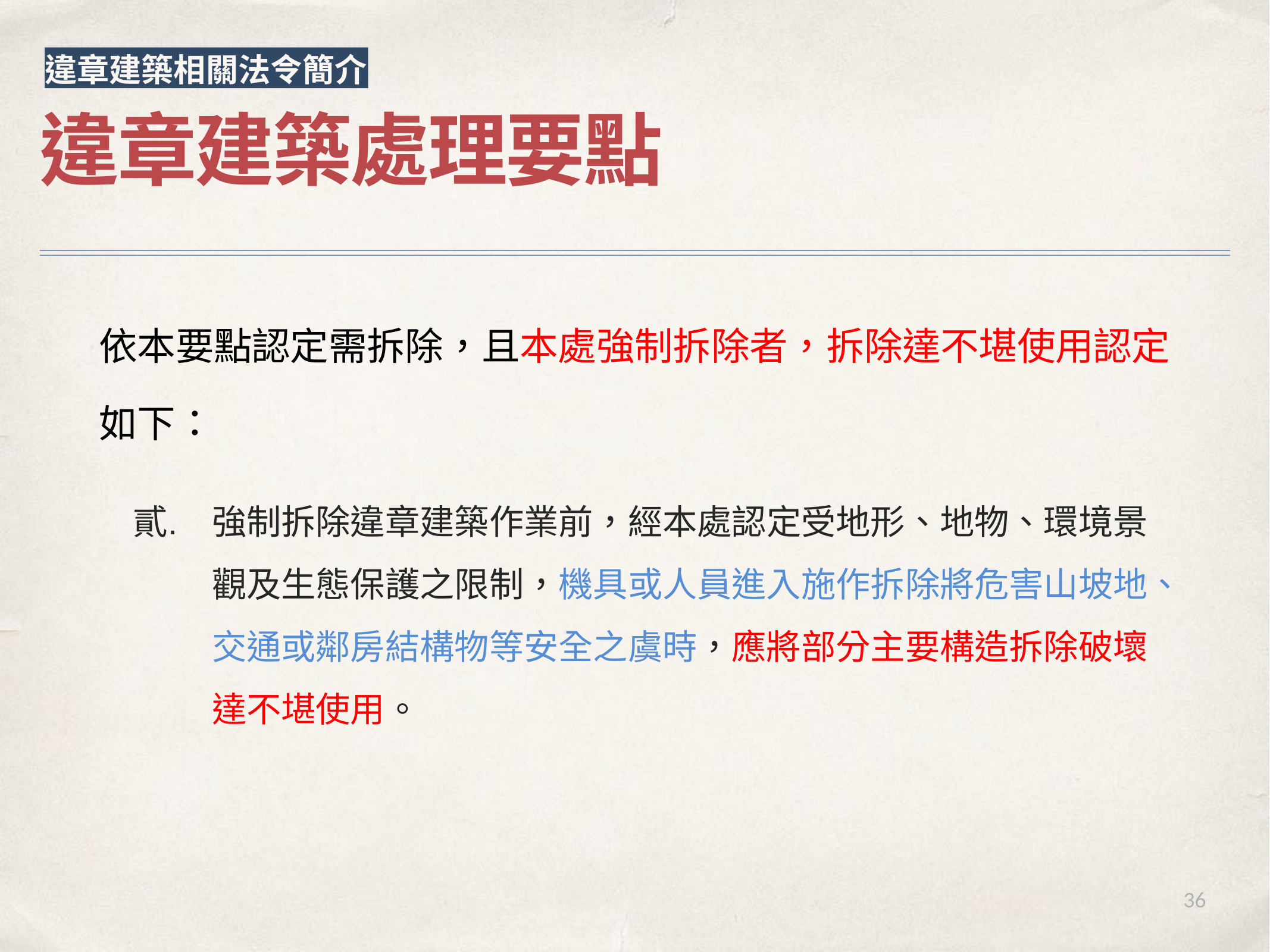

違章建築相關法令簡介
違章建築處理要點
依本要點認定需拆除，且本處強制拆除者，拆除達不堪使用認定
如下：

強制拆除違章建築作業前，經本處認定受地形、地物、環境景觀及生態保護之限制，機具或人員進入施作拆除將危害山坡地、交通或鄰房結構物等安全之虞時，應將部分主要構造拆除破壞達不堪使用。
36